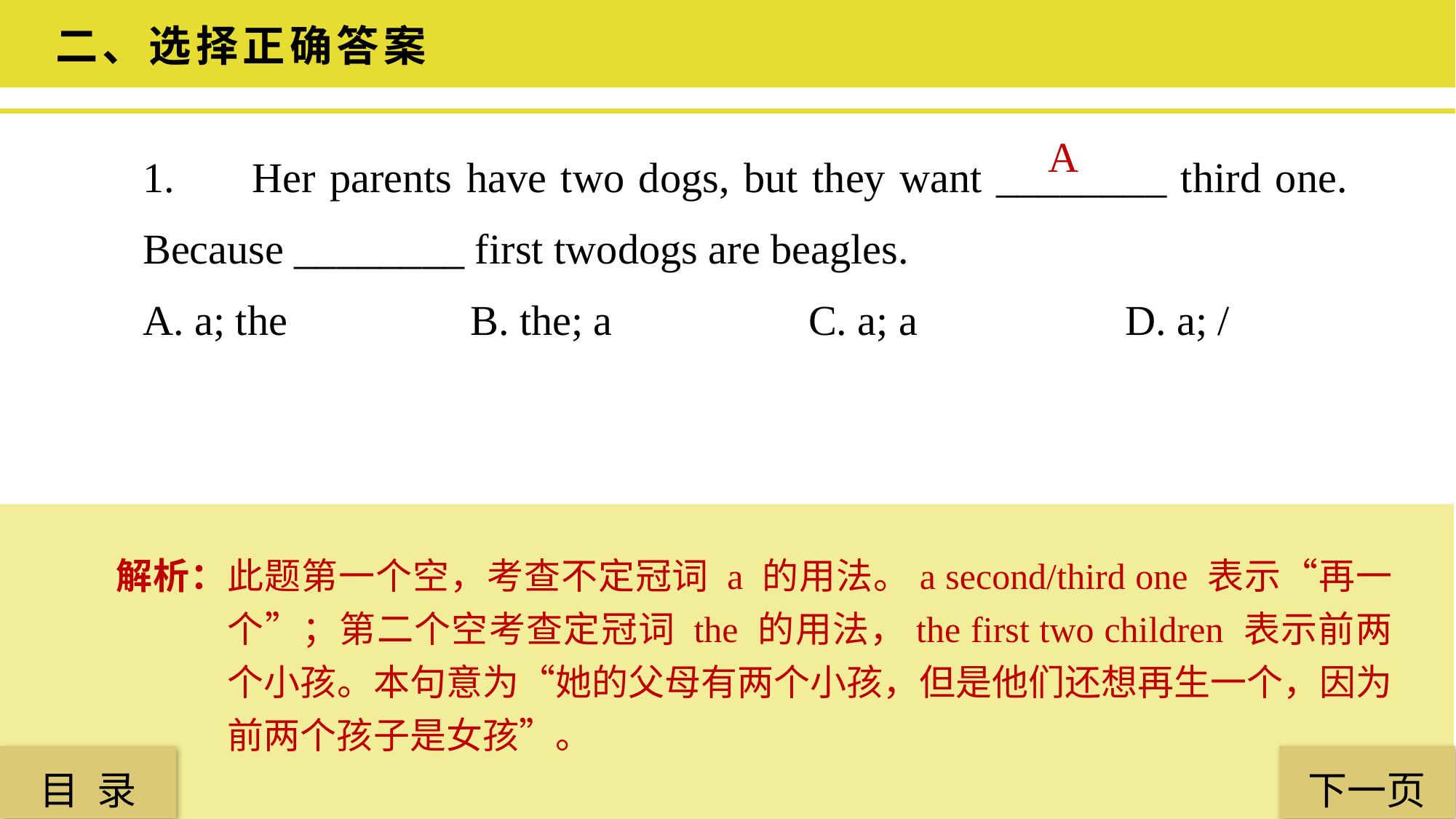

二、选择正确答案
1.	Her parents have two dogs, but they want ________ third one. Because ________ first twodogs are beagles.
A. a; the 		B. the; a		 C. a; a 		D. a; /
A
解析：此题第一个空，考查不定冠词 a 的用法。a second/third one 表示“再一个”；第二个空考查定冠词 the 的用法，the first two children 表示前两个小孩。本句意为“她的父母有两个小孩，但是他们还想再生一个，因为前两个孩子是女孩”。